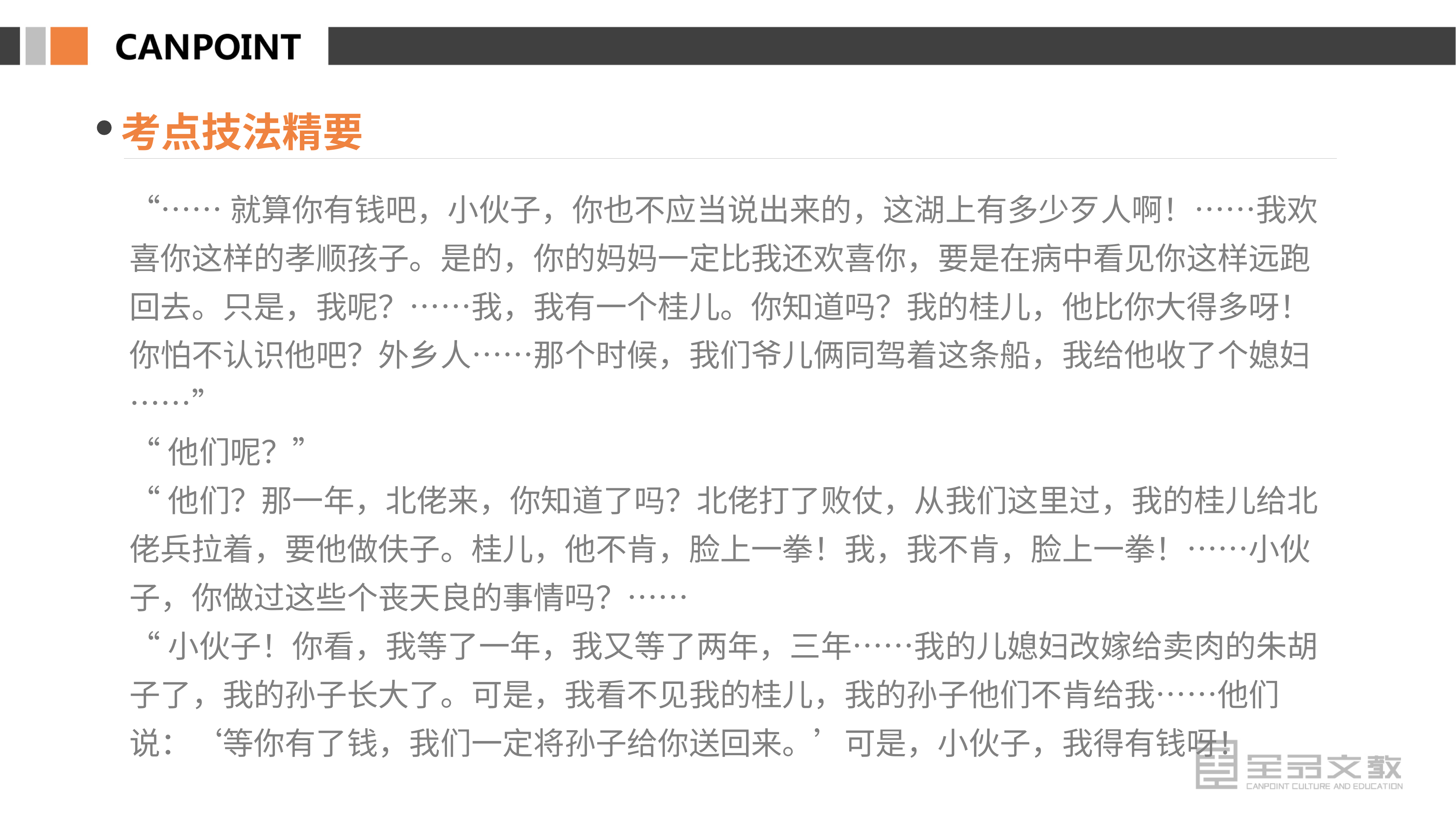

考点技法精要

“……就算你有钱吧，小伙子，你也不应当说出来的，这湖上有多少歹人啊！……我欢喜你这样的孝顺孩子。是的，你的妈妈一定比我还欢喜你，要是在病中看见你这样远跑回去。只是，我呢？……我，我有一个桂儿。你知道吗？我的桂儿，他比你大得多呀！你怕不认识他吧？外乡人……那个时候，我们爷儿俩同驾着这条船，我给他收了个媳妇……”
“他们呢？”
“他们？那一年，北佬来，你知道了吗？北佬打了败仗，从我们这里过，我的桂儿给北佬兵拉着，要他做伕子。桂儿，他不肯，脸上一拳！我，我不肯，脸上一拳！……小伙子，你做过这些个丧天良的事情吗？……
“小伙子！你看，我等了一年，我又等了两年，三年……我的儿媳妇改嫁给卖肉的朱胡子了，我的孙子长大了。可是，我看不见我的桂儿，我的孙子他们不肯给我……他们说：‘等你有了钱，我们一定将孙子给你送回来。’可是，小伙子，我得有钱呀！